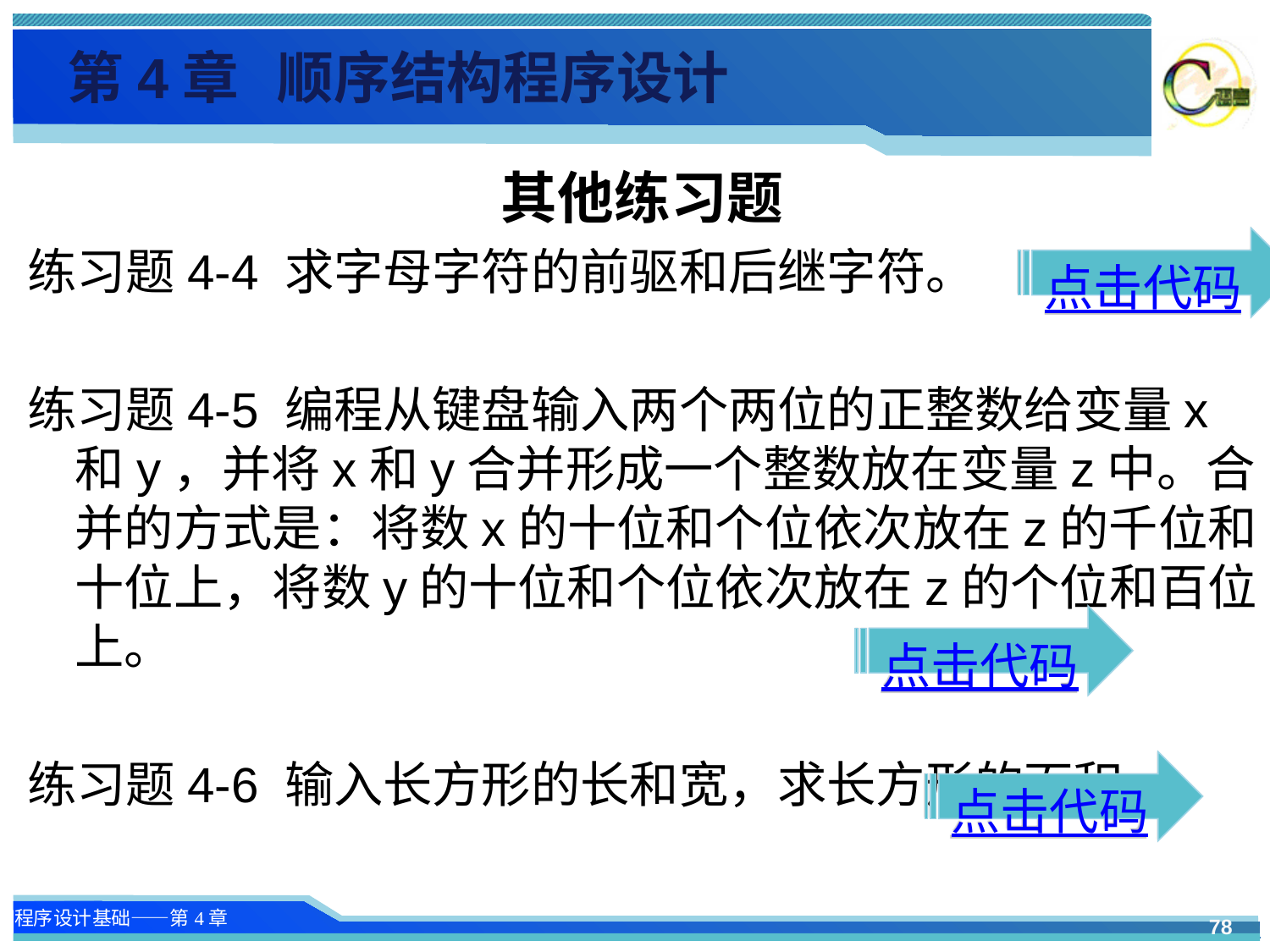

第4章   顺序结构程序设计

其他练习题
练习题4-4 求字母字符的前驱和后继字符。

练习题4-5 编程从键盘输入两个两位的正整数给变量x和y，并将x和y合并形成一个整数放在变量z中。合并的方式是：将数x的十位和个位依次放在z的千位和十位上，将数y的十位和个位依次放在z的个位和百位上。

练习题4-6 输入长方形的长和宽，求长方形的面积。
点击代码
点击代码
点击代码
78